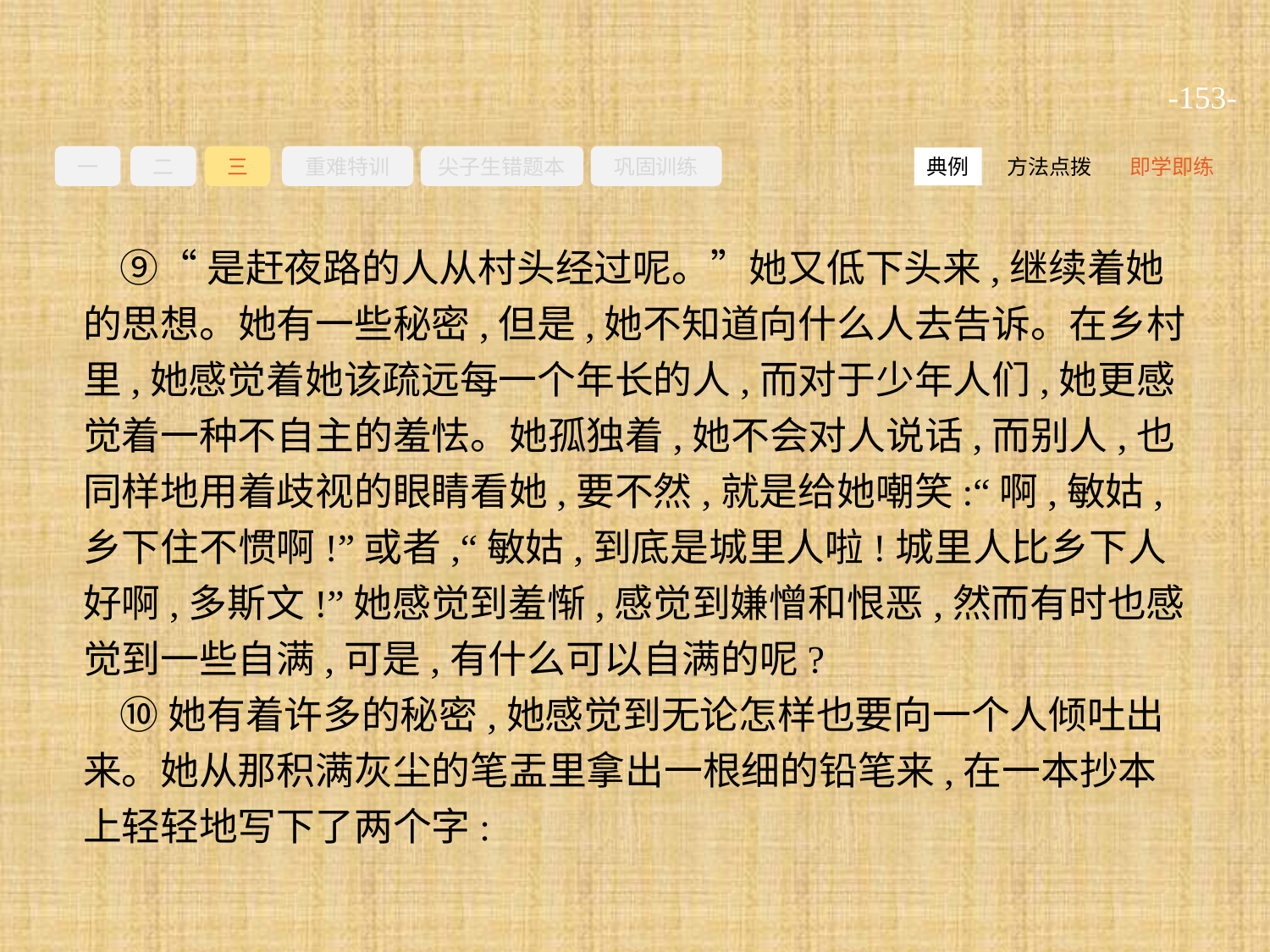

-153-
一
二
三
重难特训
尖子生错题本
巩固训练
方法点拨
即学即练
典例
⑨“是赶夜路的人从村头经过呢。”她又低下头来,继续着她的思想。她有一些秘密,但是,她不知道向什么人去告诉。在乡村里,她感觉着她该疏远每一个年长的人,而对于少年人们,她更感觉着一种不自主的羞怯。她孤独着,她不会对人说话,而别人,也同样地用着歧视的眼睛看她,要不然,就是给她嘲笑:“啊,敏姑,乡下住不惯啊!”或者,“敏姑,到底是城里人啦!城里人比乡下人好啊,多斯文!”她感觉到羞惭,感觉到嫌憎和恨恶,然而有时也感觉到一些自满,可是,有什么可以自满的呢?
⑩她有着许多的秘密,她感觉到无论怎样也要向一个人倾吐出来。她从那积满灰尘的笔盂里拿出一根细的铅笔来,在一本抄本上轻轻地写下了两个字: